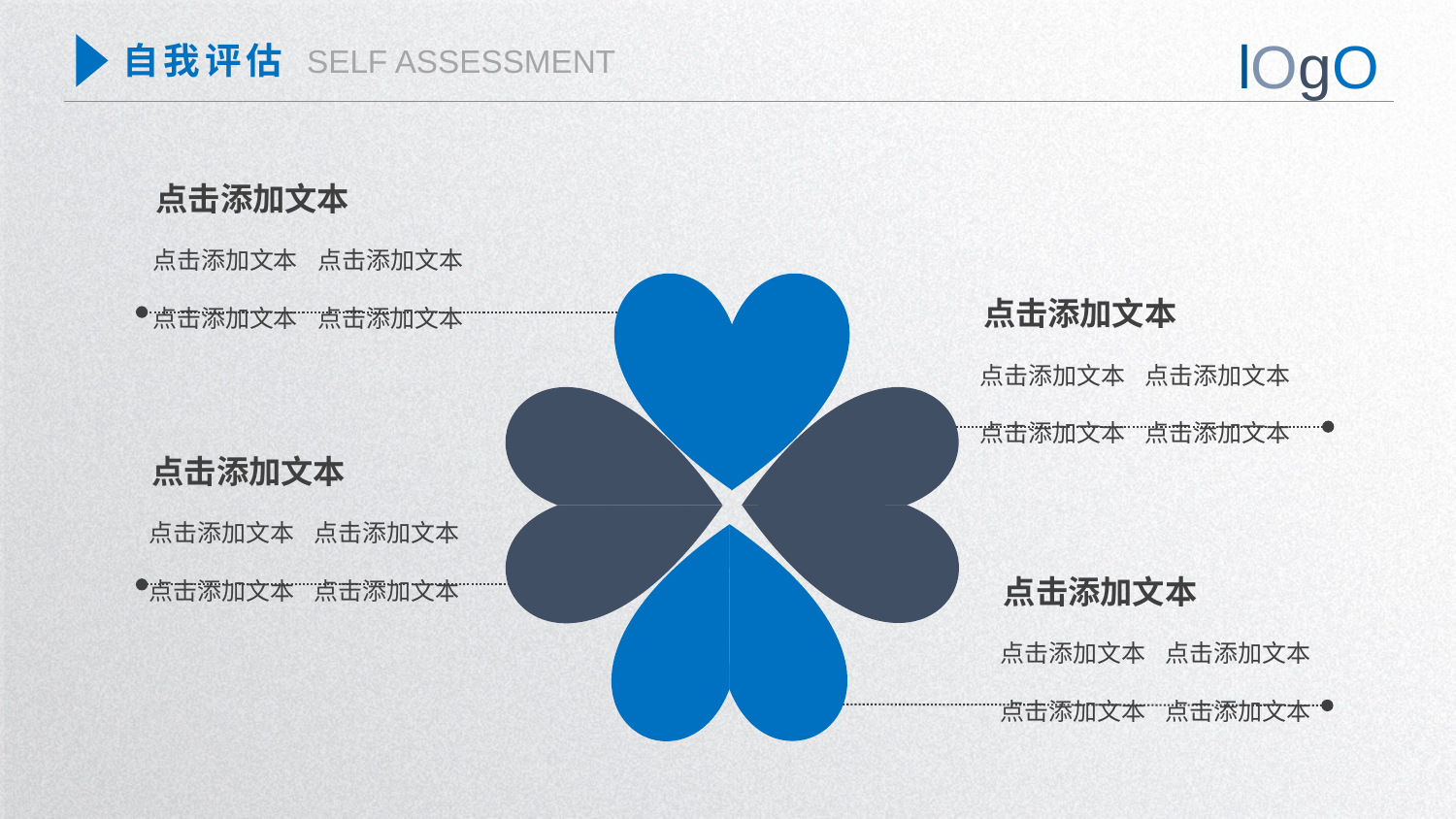

lOgO
自我评估
SELF ASSESSMENT

点击添加文本
点击添加文本
点击添加文本
点击添加文本
点击添加文本

点击添加文本
点击添加文本
点击添加文本
点击添加文本
点击添加文本

点击添加文本
点击添加文本
点击添加文本
点击添加文本
点击添加文本

点击添加文本
点击添加文本
点击添加文本
点击添加文本
点击添加文本